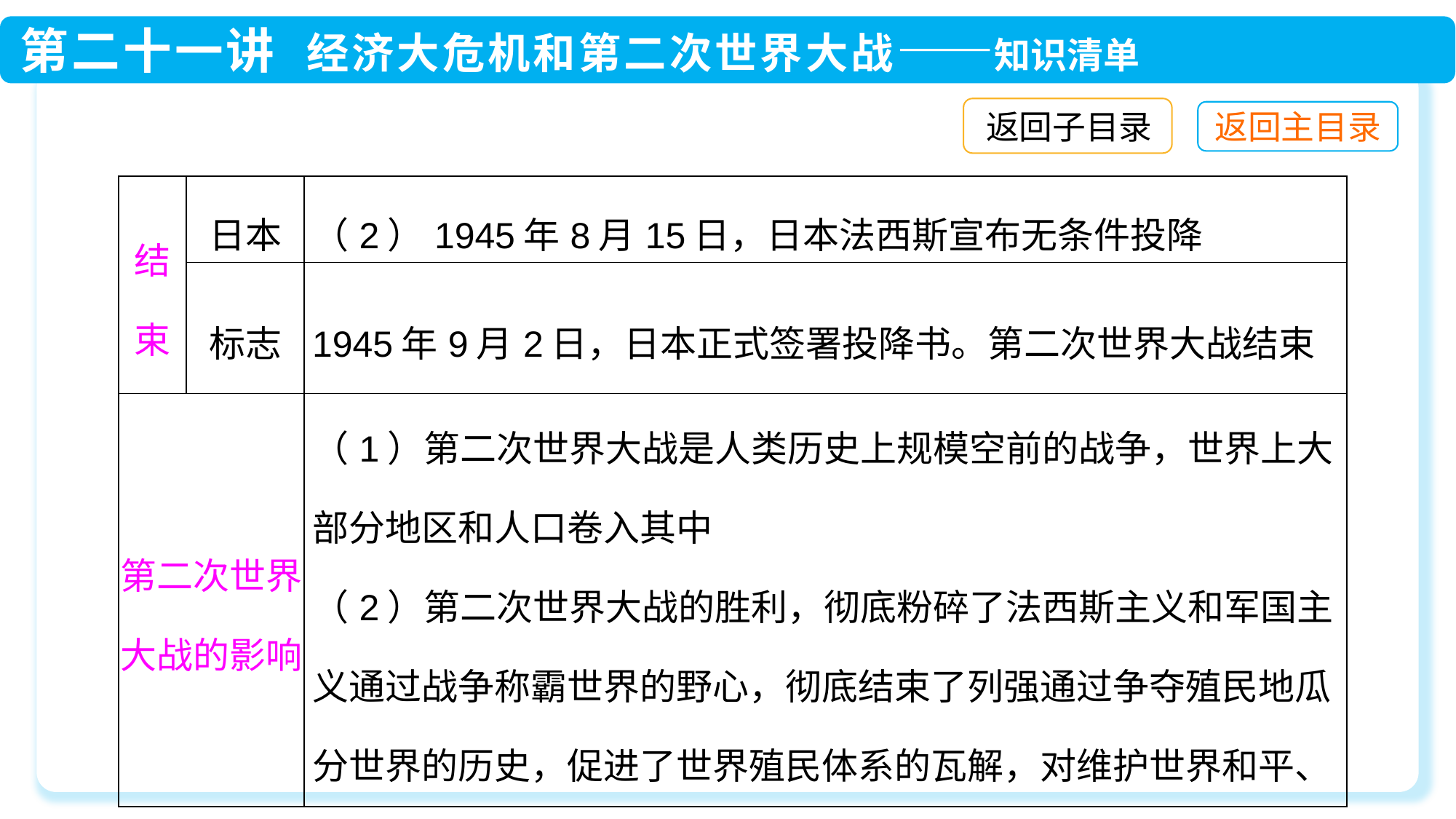

返回子目录
| 结束 | 日本 | （2）1945年8月15日，日本法西斯宣布无条件投降 |
| --- | --- | --- |
|  | 标志 | 1945年9月2日，日本正式签署投降书。第二次世界大战结束 |
| 第二次世界大战的影响 |  | （1）第二次世界大战是人类历史上规模空前的战争，世界上大部分地区和人口卷入其中 （2）第二次世界大战的胜利，彻底粉碎了法西斯主义和军国主义通过战争称霸世界的野心，彻底结束了列强通过争夺殖民地瓜分世界的历史，促进了世界殖民体系的瓦解，对维护世界和平、促进共同发展产生了重大而深远的影响 |